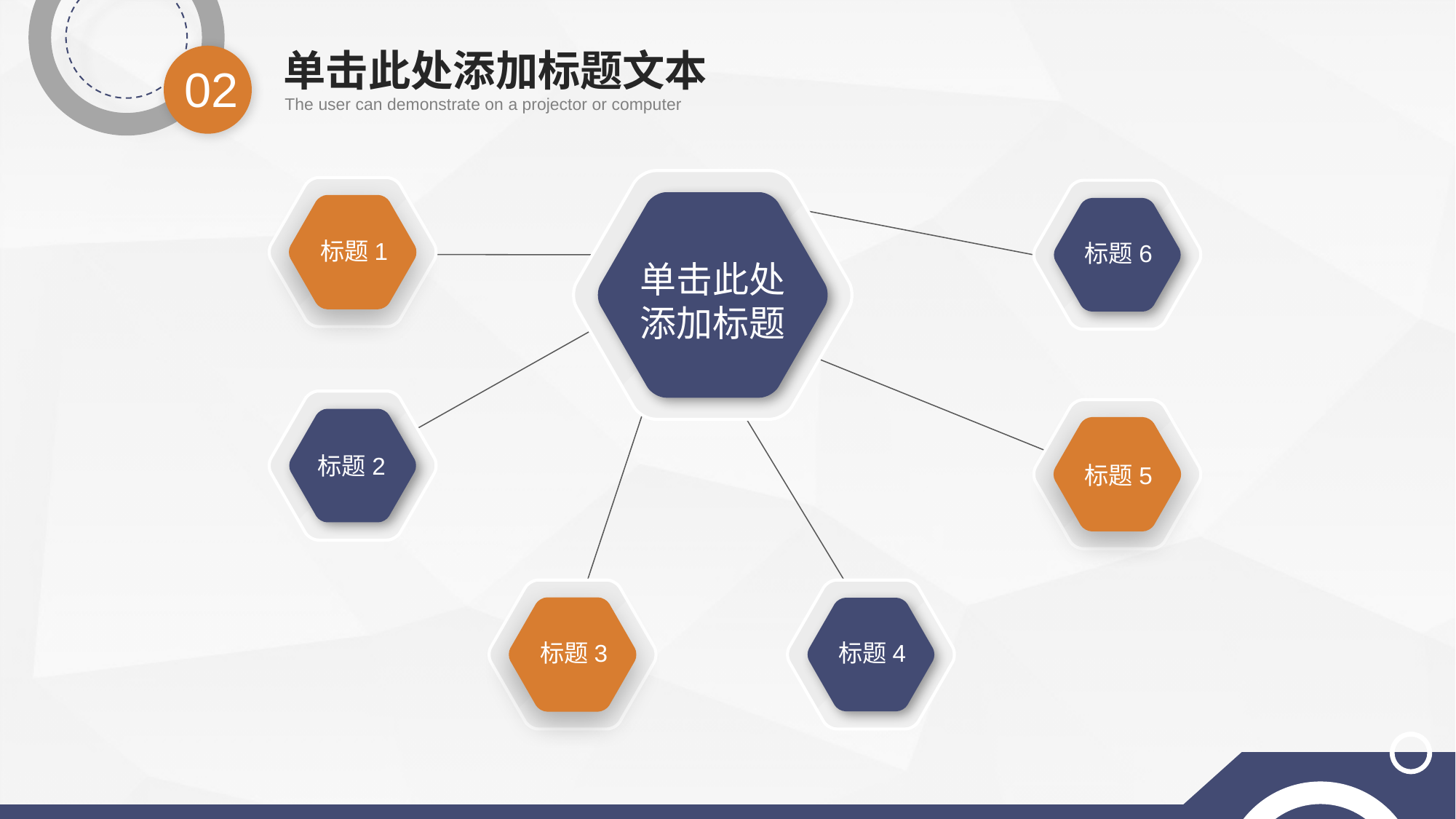

单击此处添加标题文本
02
The user can demonstrate on a projector or computer

单击此处
添加标题

标题1

标题6

标题2

标题5

标题3

标题4